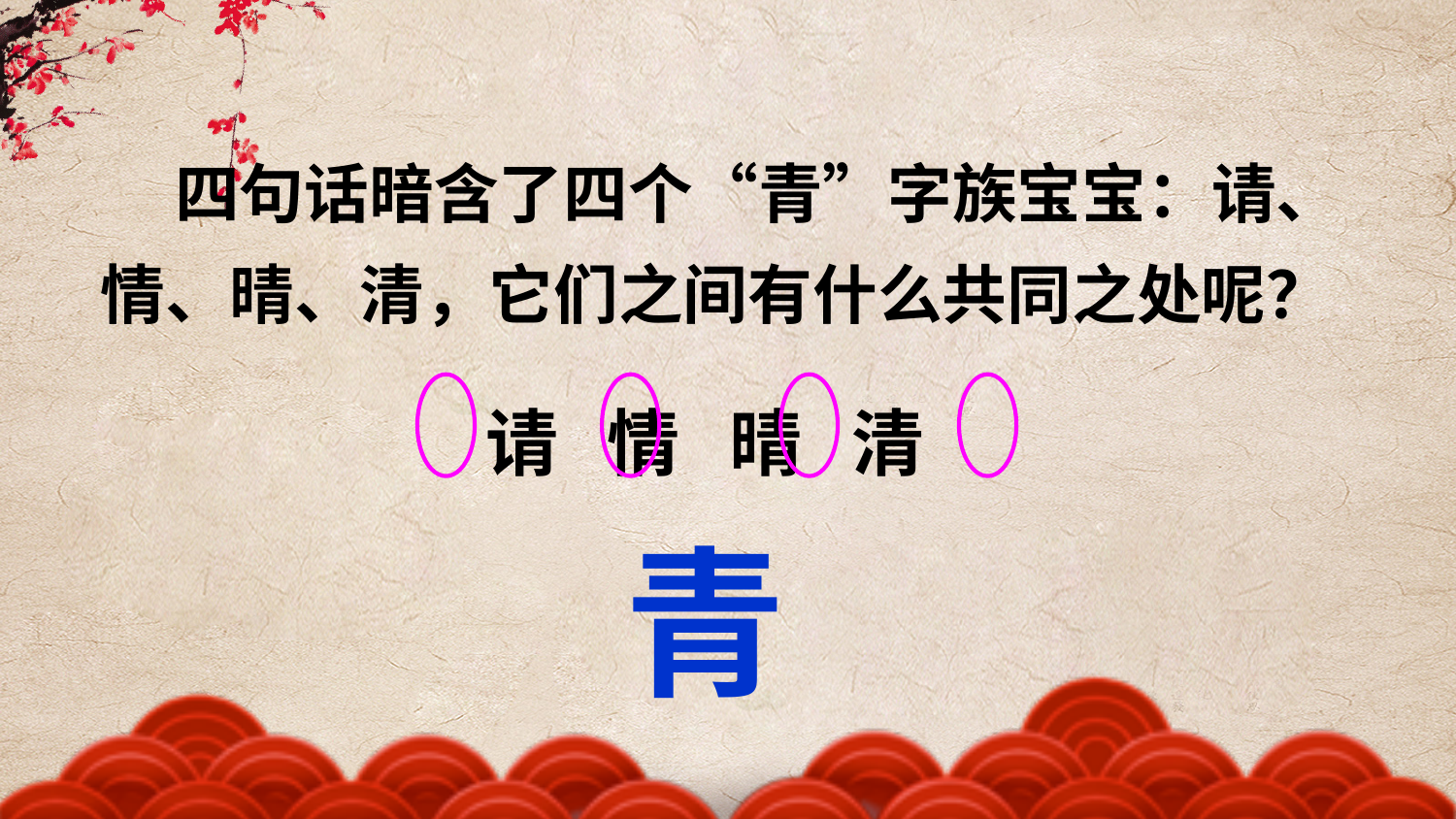

四句话暗含了四个“青”字族宝宝：请、情、晴、清，它们之间有什么共同之处呢？
请   情   晴   清

青